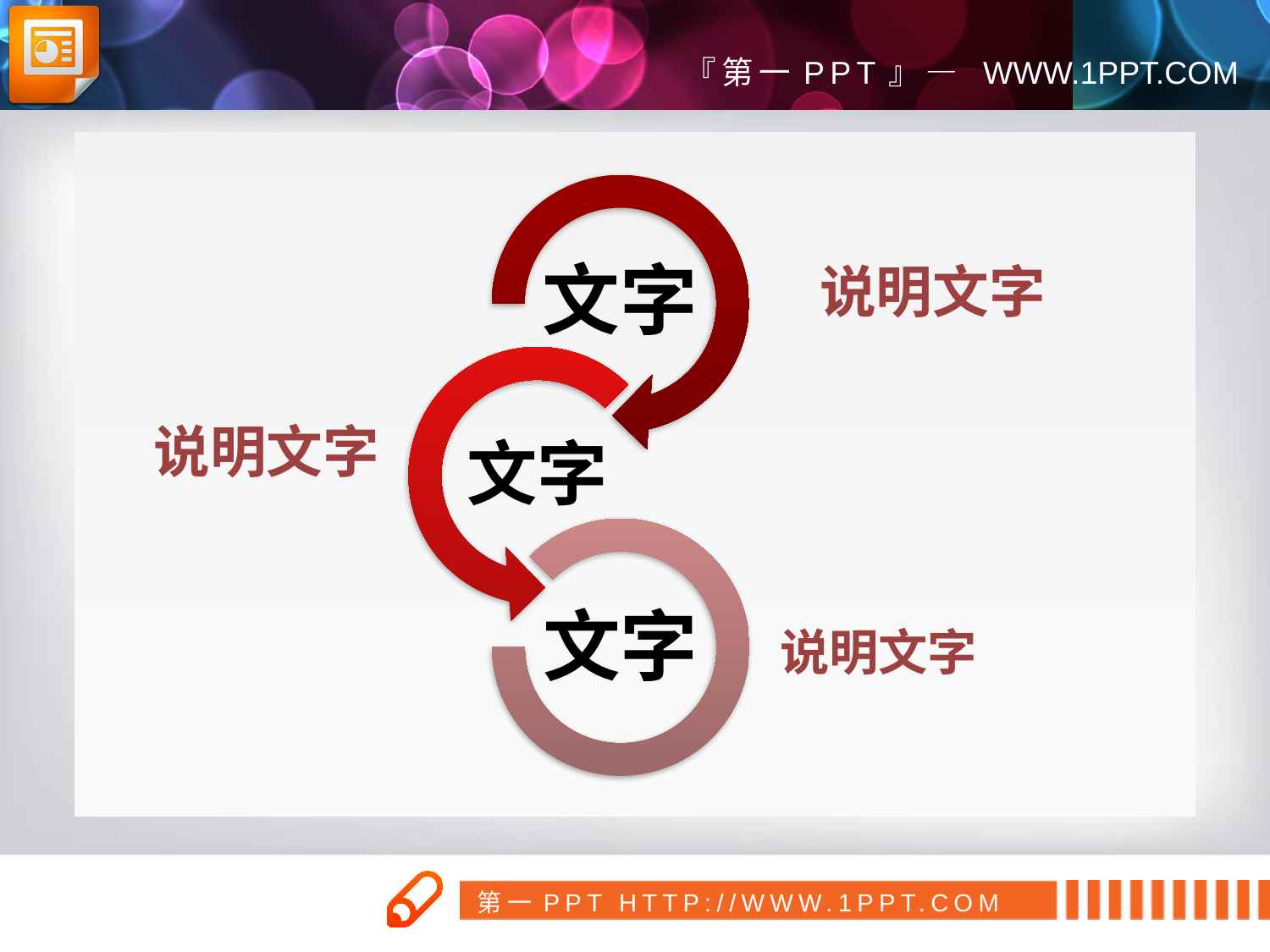

文字
文字
文字
说明文字
说明文字
说明文字
第一PPT模板网
www.1ppt.com